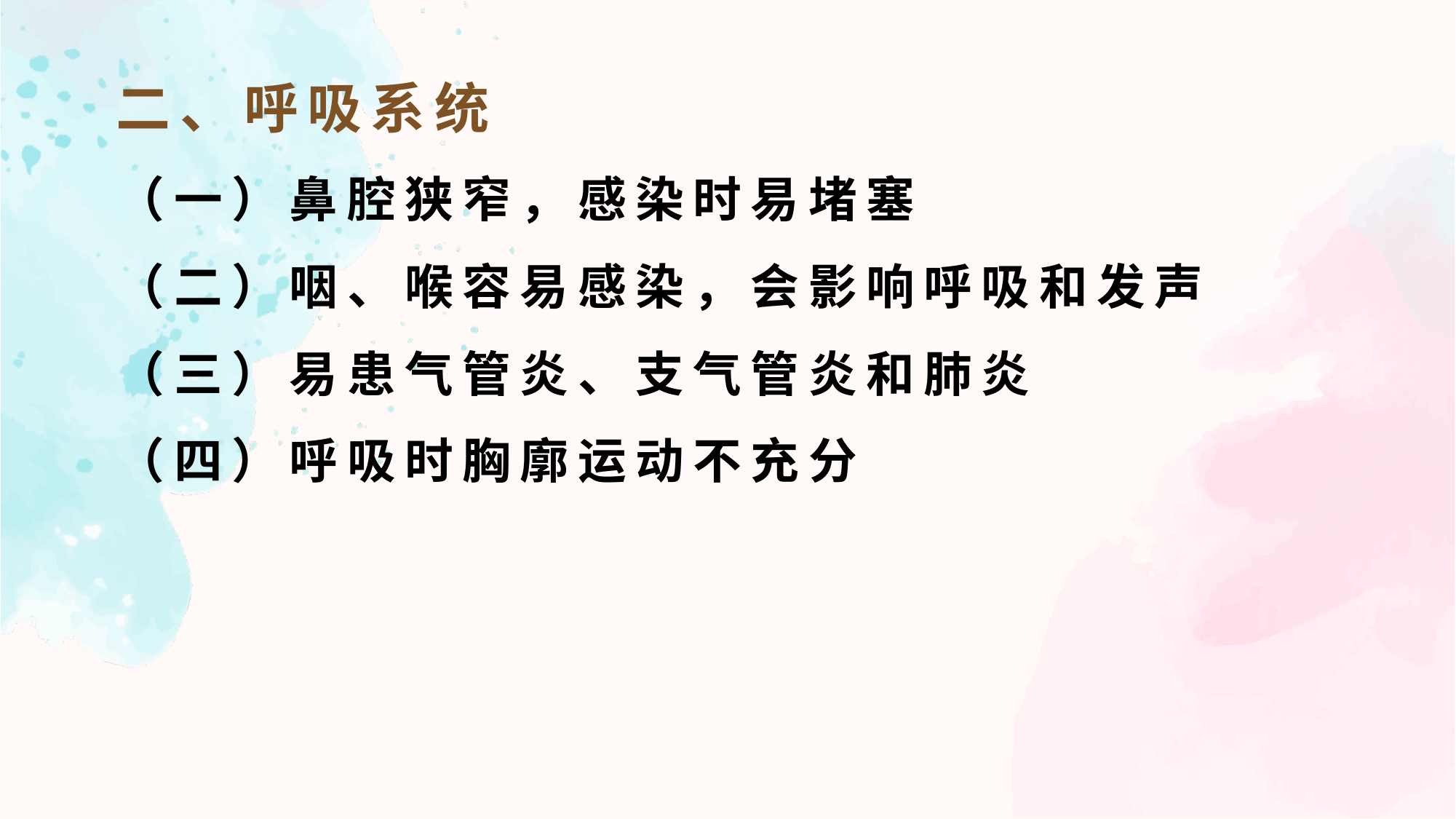

二、呼吸系统
（一）鼻腔狭窄，感染时易堵塞
（二）咽、喉容易感染，会影响呼吸和发声
（三）易患气管炎、支气管炎和肺炎
（四）呼吸时胸廓运动不充分